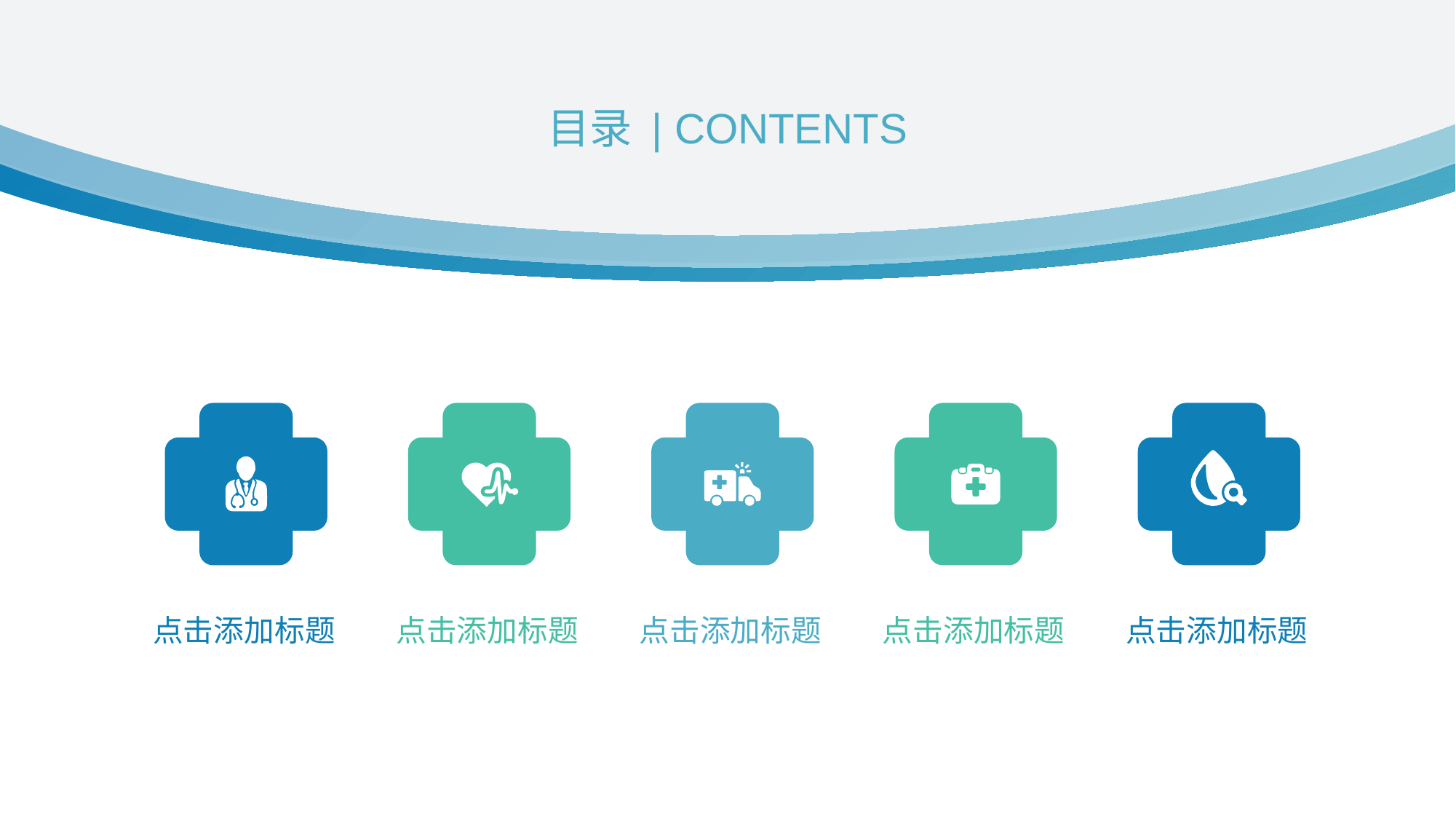

目录 | CONTENTS

点击添加标题
点击添加标题
点击添加标题
点击添加标题
点击添加标题